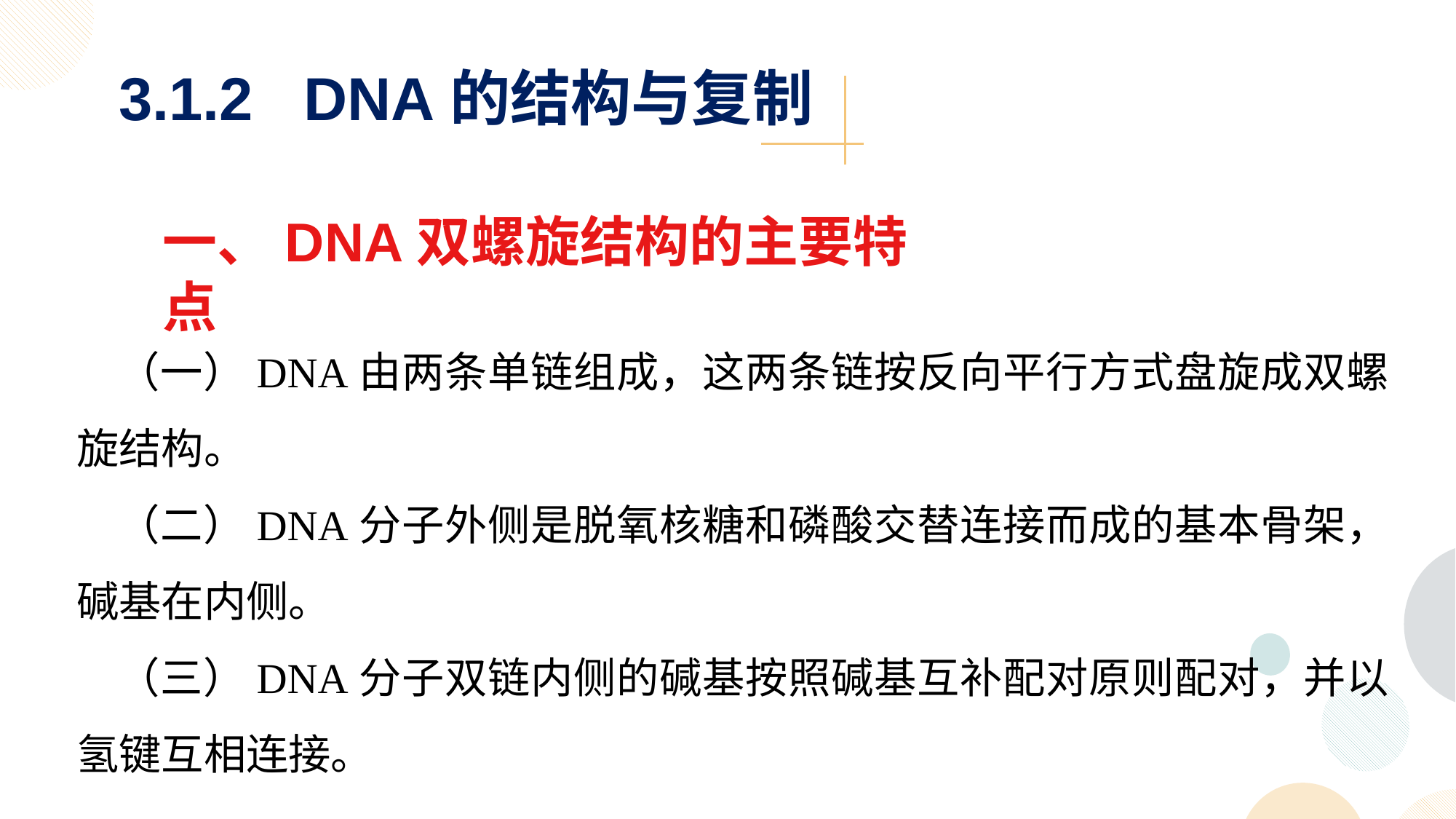

3.1.2   DNA的结构与复制
一、DNA双螺旋结构的主要特点
   （一）DNA由两条单链组成，这两条链按反向平行方式盘旋成双螺旋结构。
   （二）DNA分子外侧是脱氧核糖和磷酸交替连接而成的基本骨架，碱基在内侧。
   （三）DNA分子双链内侧的碱基按照碱基互补配对原则配对，并以氢键互相连接。